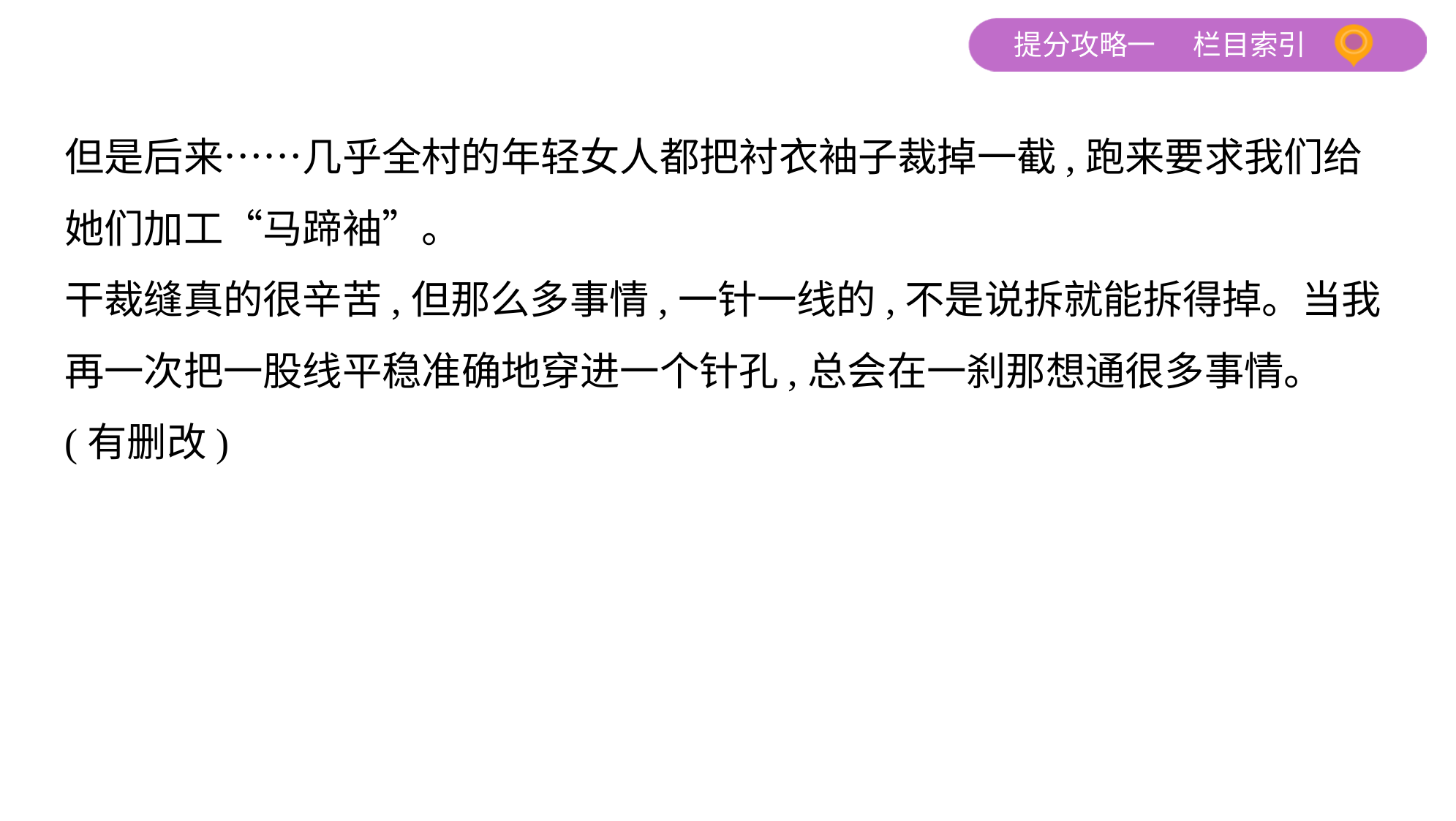

但是后来……几乎全村的年轻女人都把衬衣袖子裁掉一截,跑来要求我们给
她们加工“马蹄袖”。
干裁缝真的很辛苦,但那么多事情,一针一线的,不是说拆就能拆得掉。当我
再一次把一股线平稳准确地穿进一个针孔,总会在一刹那想通很多事情。
(有删改)